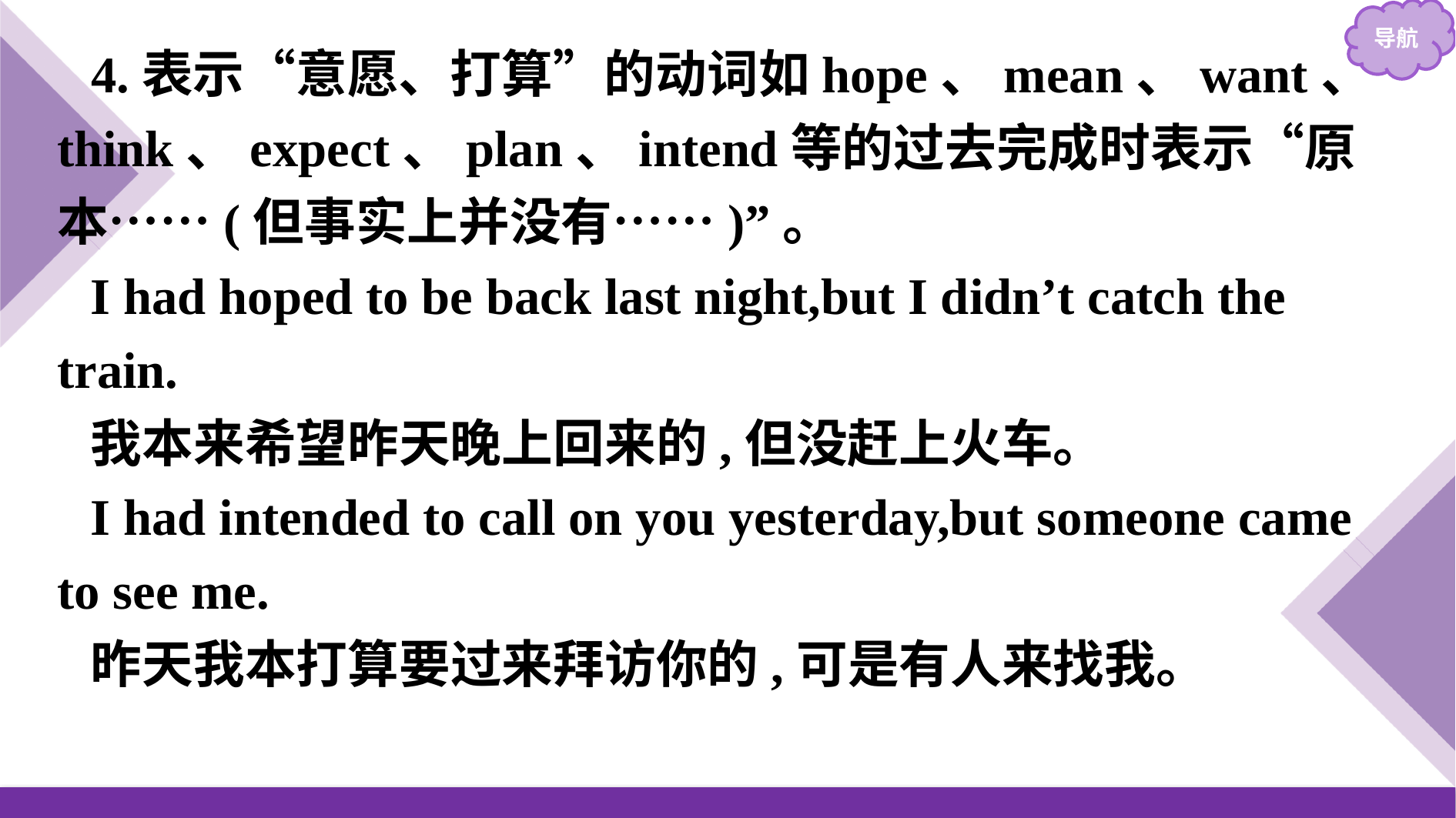

4.表示“意愿、打算”的动词如hope、mean、want、think、expect、plan、intend等的过去完成时表示“原本……(但事实上并没有……)”。
I had hoped to be back last night,but I didn’t catch the train.
我本来希望昨天晚上回来的,但没赶上火车。
I had intended to call on you yesterday,but someone came to see me.
昨天我本打算要过来拜访你的,可是有人来找我。